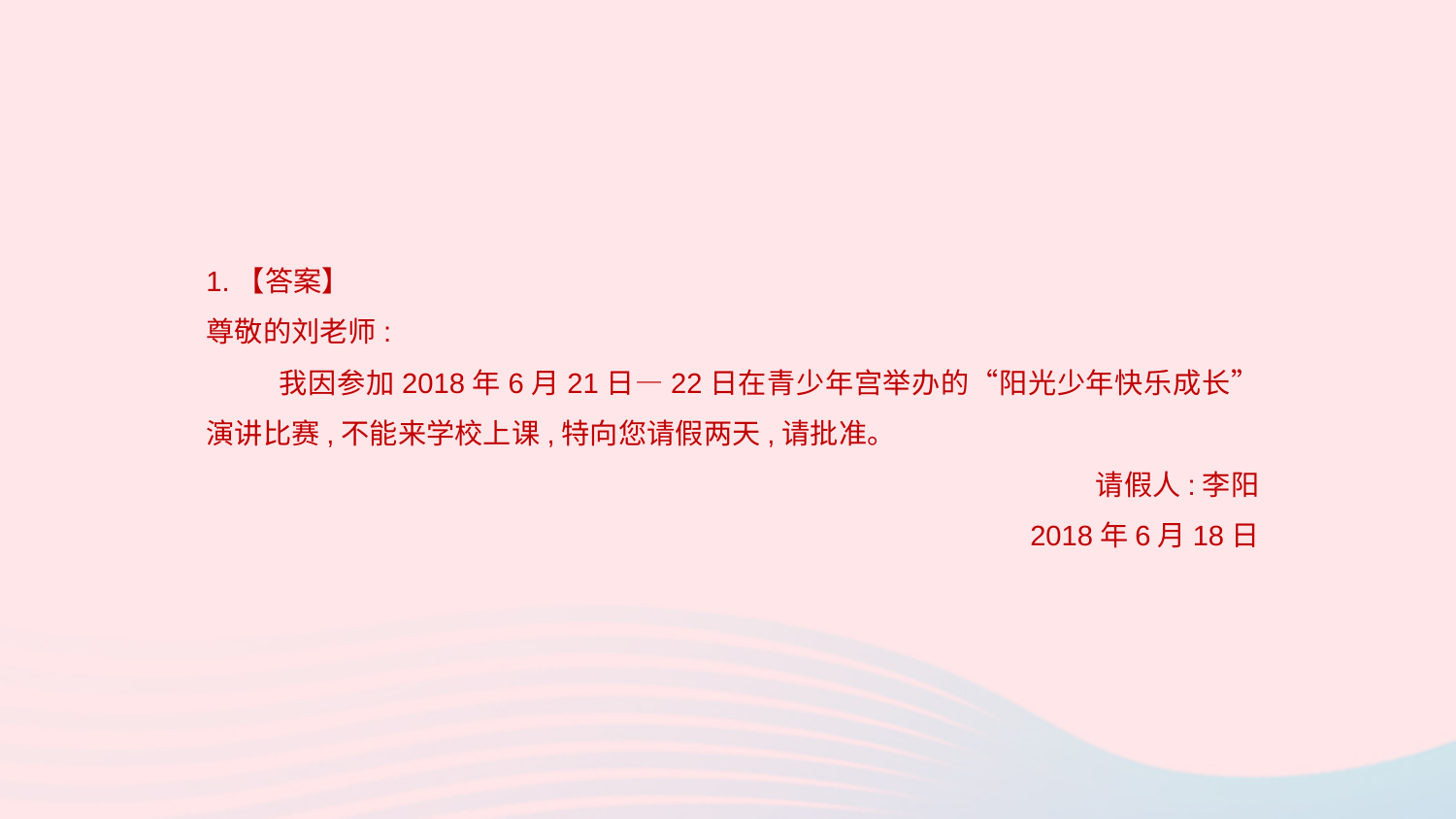

1.【答案】
尊敬的刘老师:
我因参加2018年6月21日—22日在青少年宫举办的“阳光少年快乐成长”演讲比赛,不能来学校上课,特向您请假两天,请批准。
请假人:李阳
2018年6月18日